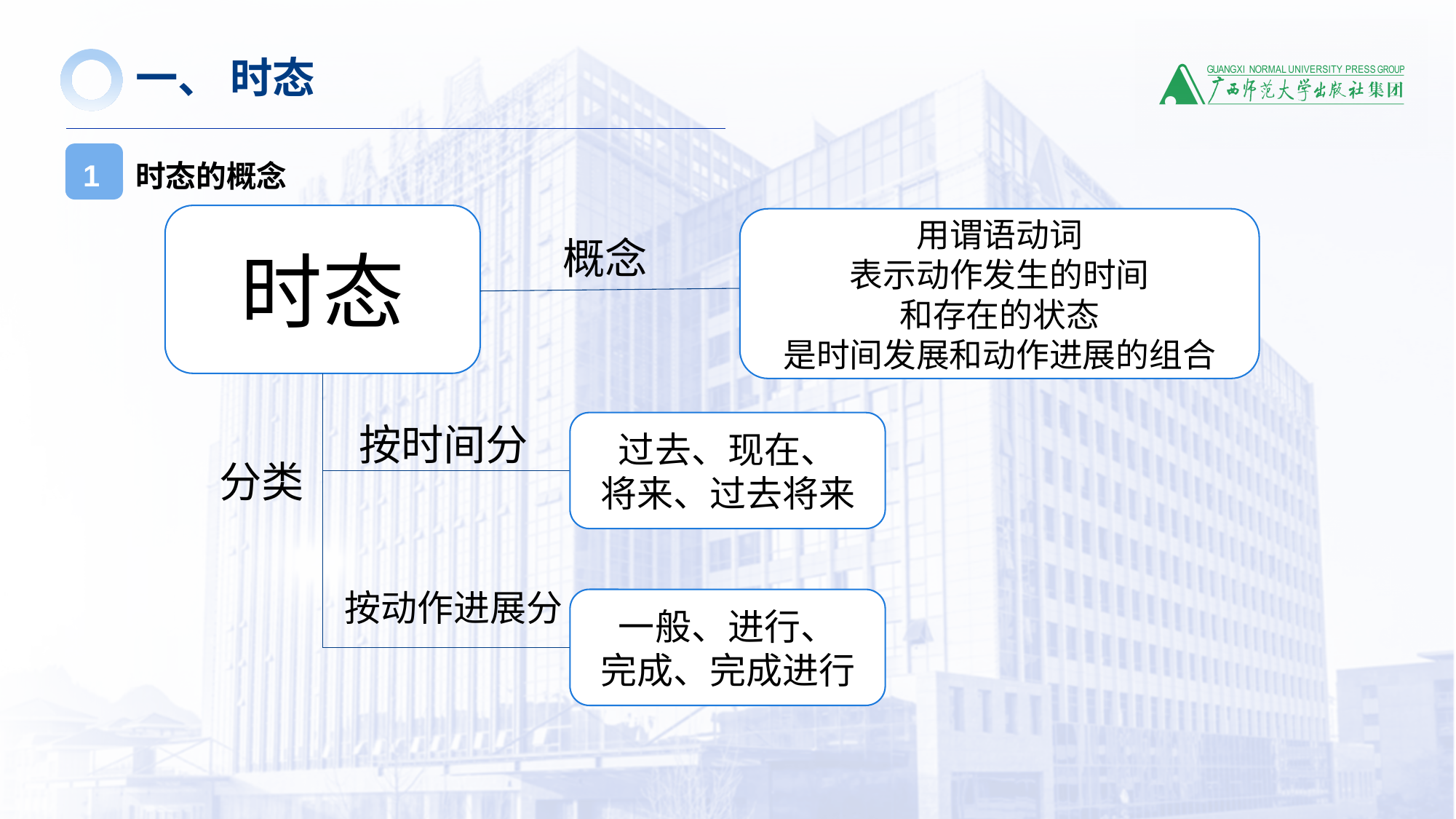

一、 时态

时态的概念

1
时态
用谓语动词
表示动作发生的时间
和存在的状态
是时间发展和动作进展的组合
概念
按时间分
过去、现在、
将来、过去将来
分类
按动作进展分
一般、进行、
完成、完成进行